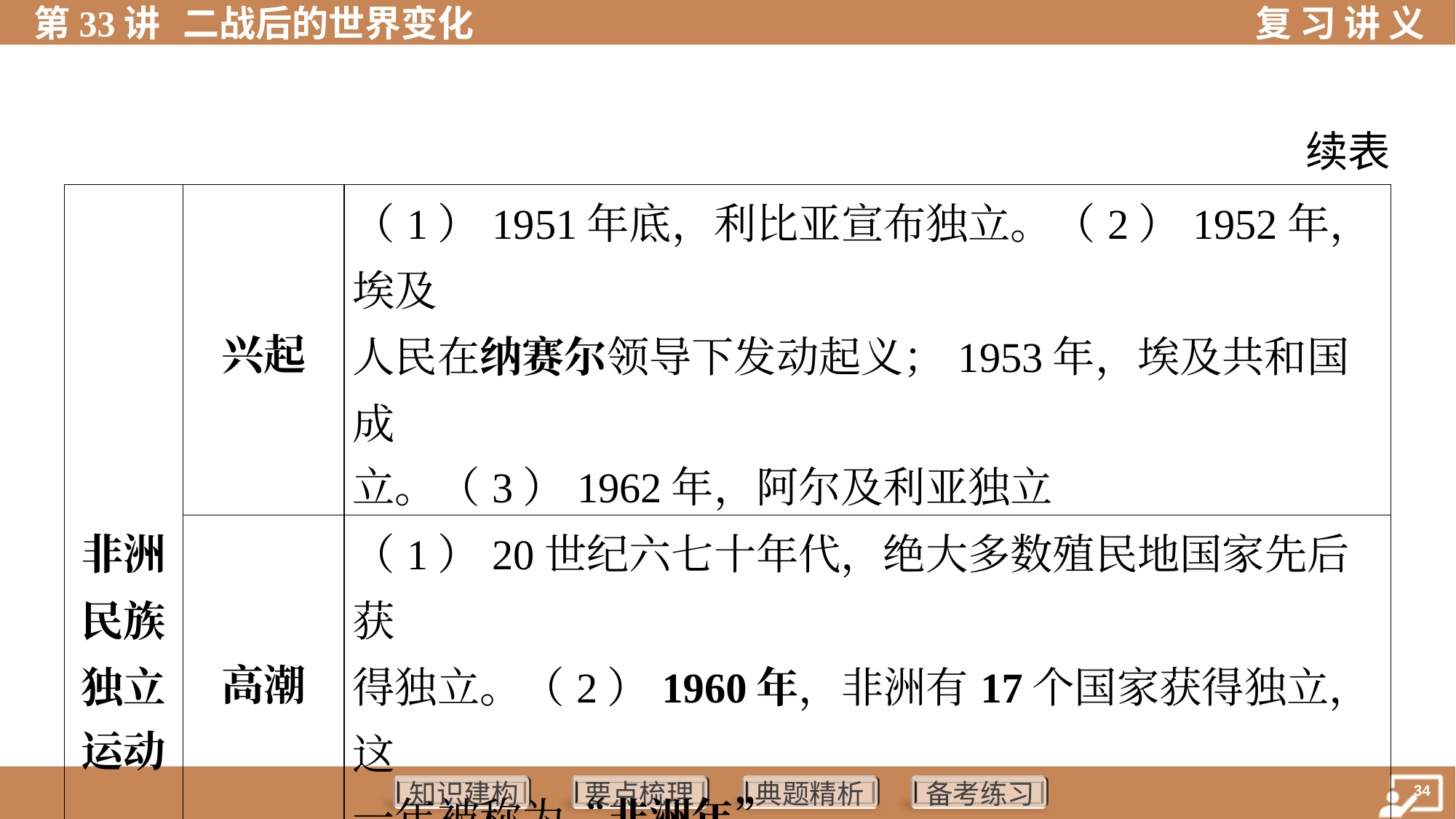

续表
| 非洲 民族 独立 运动 | 兴起 | （1）1951年底，利比亚宣布独立。（2）1952年，埃及 人民在纳赛尔领导下发动起义；1953年，埃及共和国成 立。（3）1962年，阿尔及利亚独立 |  |  |  |
| --- | --- | --- | --- | --- | --- |
|  | 高潮 | （1）20世纪六七十年代，绝大多数殖民地国家先后获 得独立。（2）1960年，非洲有17个国家获得独立，这 一年被称为“非洲年” |  |  |  |
|  | 胜利 | 1990年纳米比亚独立，标志着所有非洲国家都摆脱了殖 民主义的枷锁 |  |  |  |